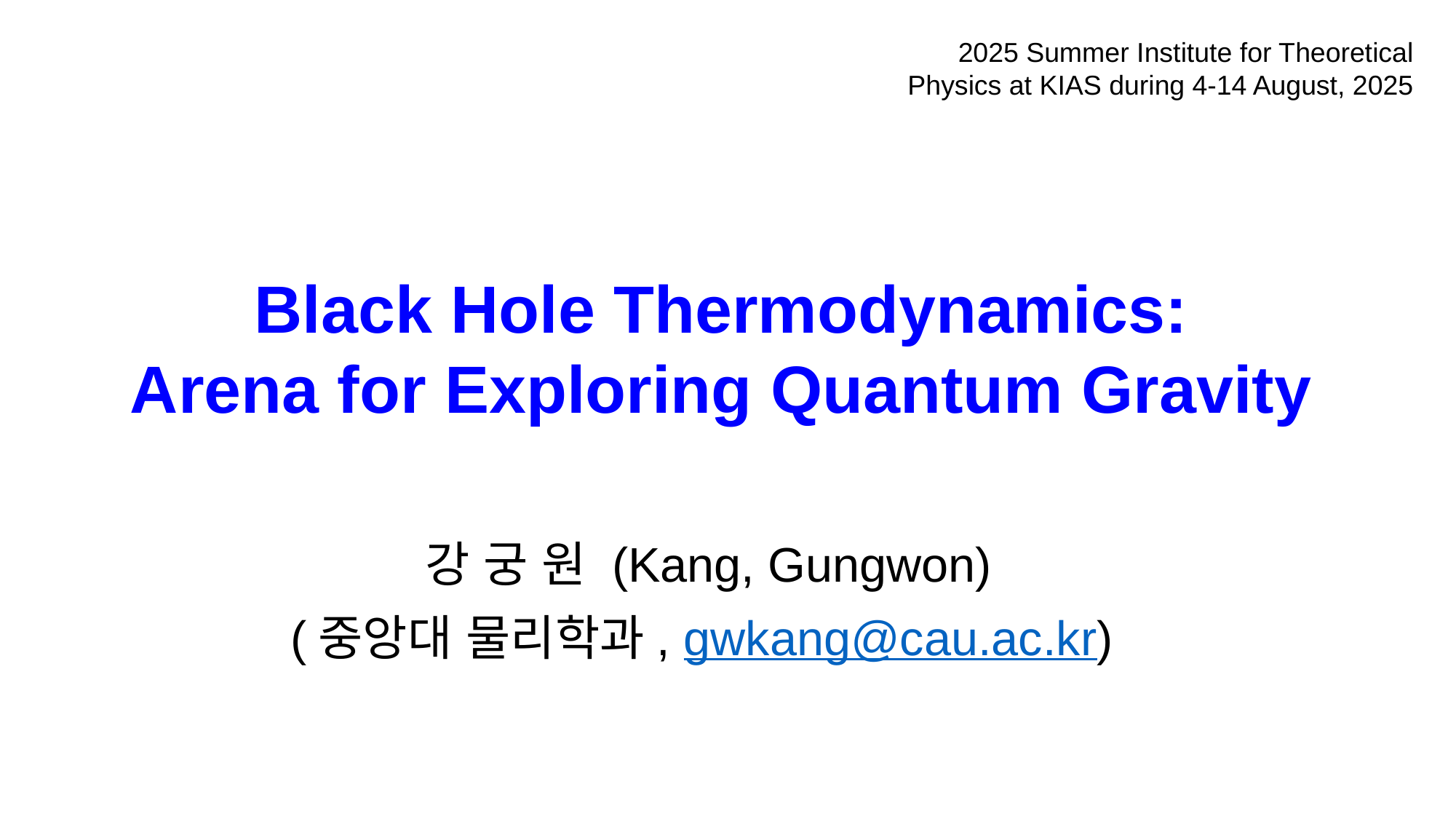

2025 Summer Institute for Theoretical Physics at KIAS during 4-14 August, 2025
# Black Hole Thermodynamics: Arena for Exploring Quantum Gravity
강 궁 원 (Kang, Gungwon)
(중앙대 물리학과, gwkang@cau.ac.kr)